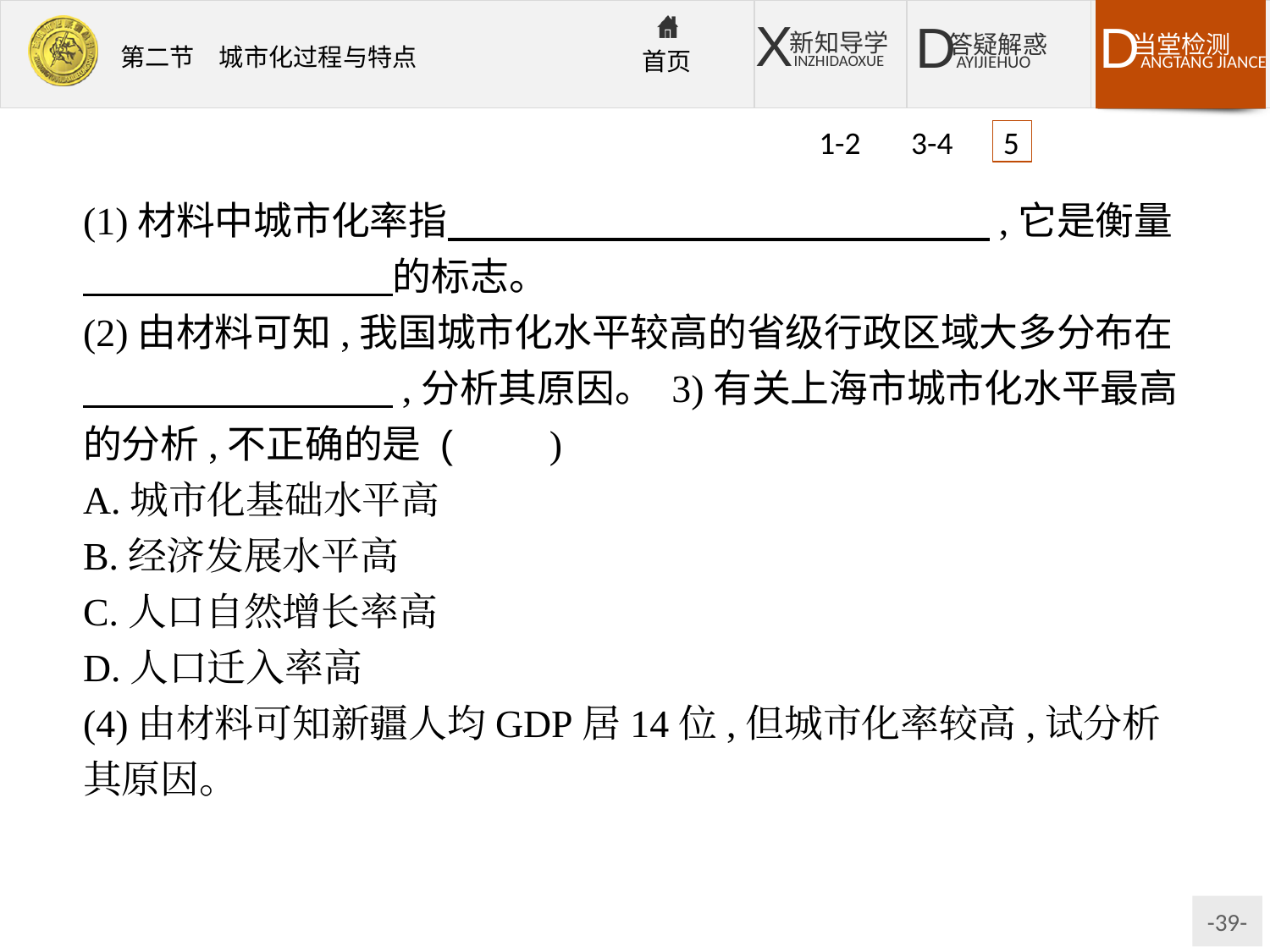

1-2       3-4       5

(1)材料中城市化率指　　　　　　　　　　　　　　,它是衡量　　　　　　　　的标志。
(2)由材料可知,我国城市化水平较高的省级行政区域大多分布在　　　　　　　　,分析其原因。 3)有关上海市城市化水平最高的分析,不正确的是 (　　)
A.城市化基础水平高
B.经济发展水平高
C.人口自然增长率高
D.人口迁入率高
(4)由材料可知新疆人均GDP居14位,但城市化率较高,试分析其原因。